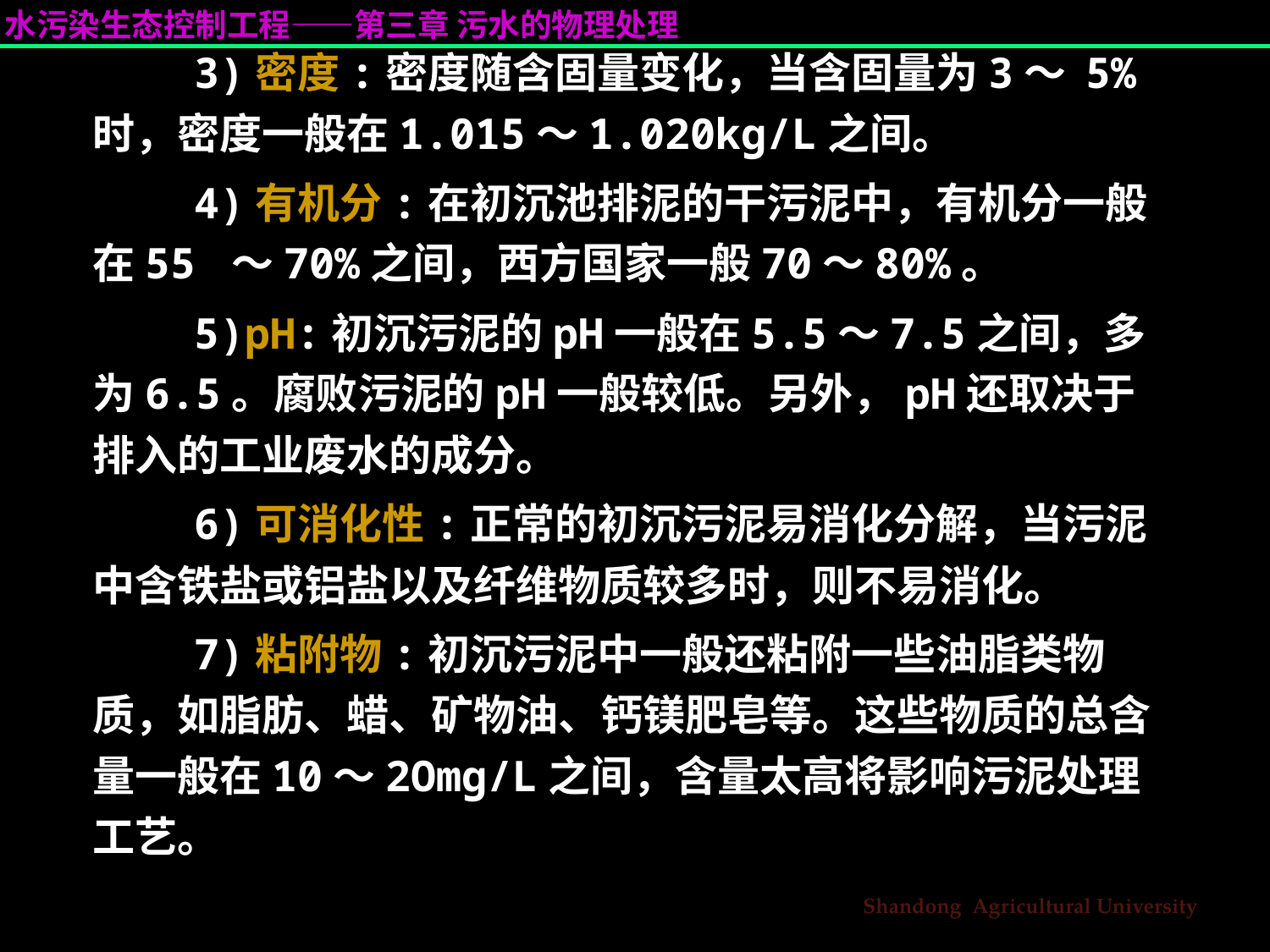

3)密度:密度随含固量变化，当含固量为3～ 5%时，密度一般在1.015～1.020kg/L之间。
    4)有机分:在初沉池排泥的干污泥中，有机分一般在55 ～70%之间，西方国家一般70～80%。
    5)pH:初沉污泥的pH一般在5.5～7.5之间，多为6.5。腐败污泥的pH一般较低。另外，pH还取决于排入的工业废水的成分。
    6)可消化性:正常的初沉污泥易消化分解，当污泥中含铁盐或铝盐以及纤维物质较多时，则不易消化。
    7)粘附物:初沉污泥中一般还粘附一些油脂类物质，如脂肪、蜡、矿物油、钙镁肥皂等。这些物质的总含量一般在10～2Omg/L之间，含量太高将影响污泥处理工艺。